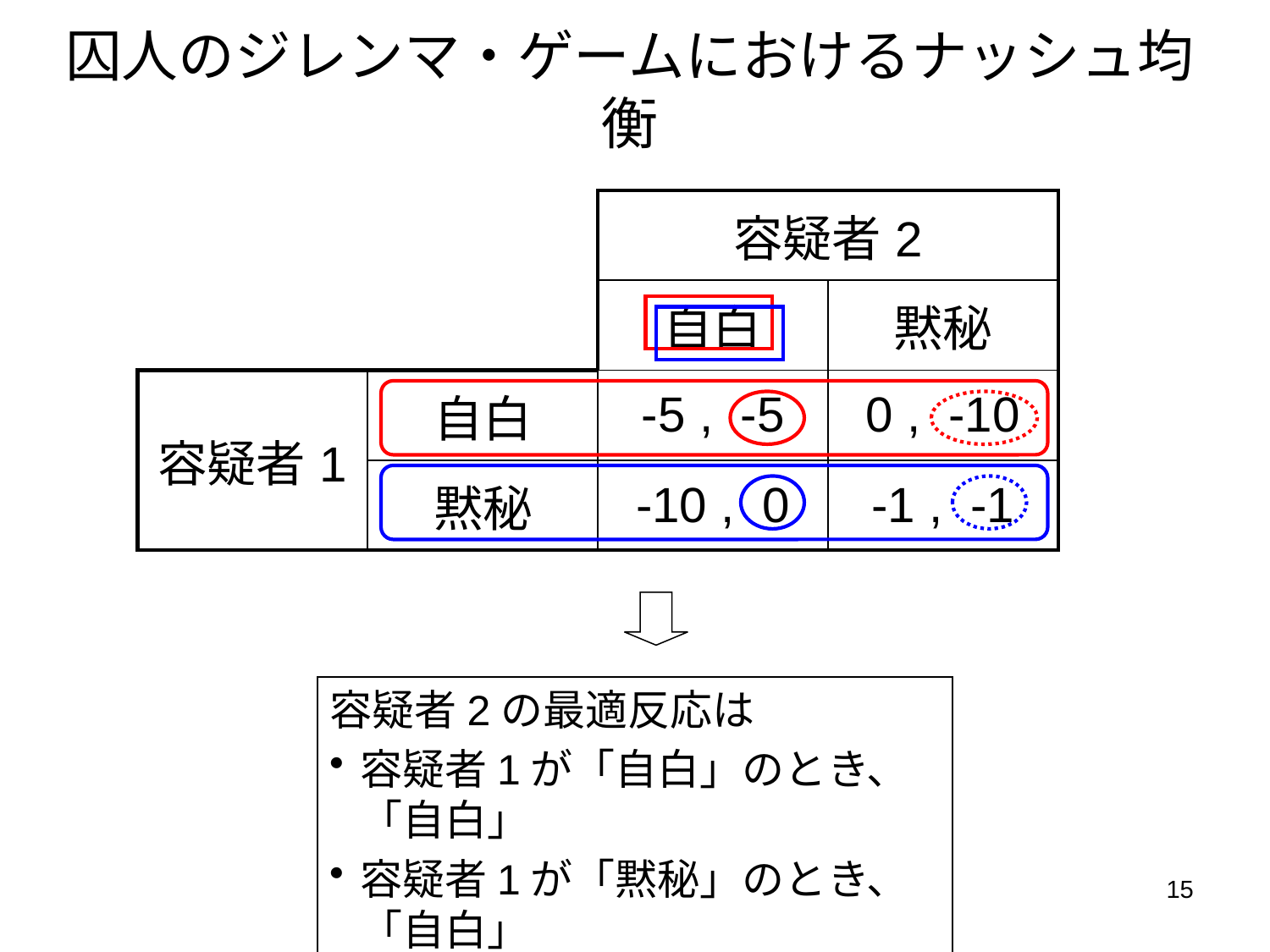

# 囚人のジレンマ・ゲームにおけるナッシュ均衡
|  |  | 容疑者2 |  |
| --- | --- | --- | --- |
|  |  | 自白 | 黙秘 |
| 容疑者1 | 自白 | -5 , -5 | 0 , -10 |
|  | 黙秘 | -10 , 0 | -1 , -1 |

容疑者2の最適反応は
容疑者1が「自白」のとき、「自白」
容疑者1が「黙秘」のとき、「自白」
15